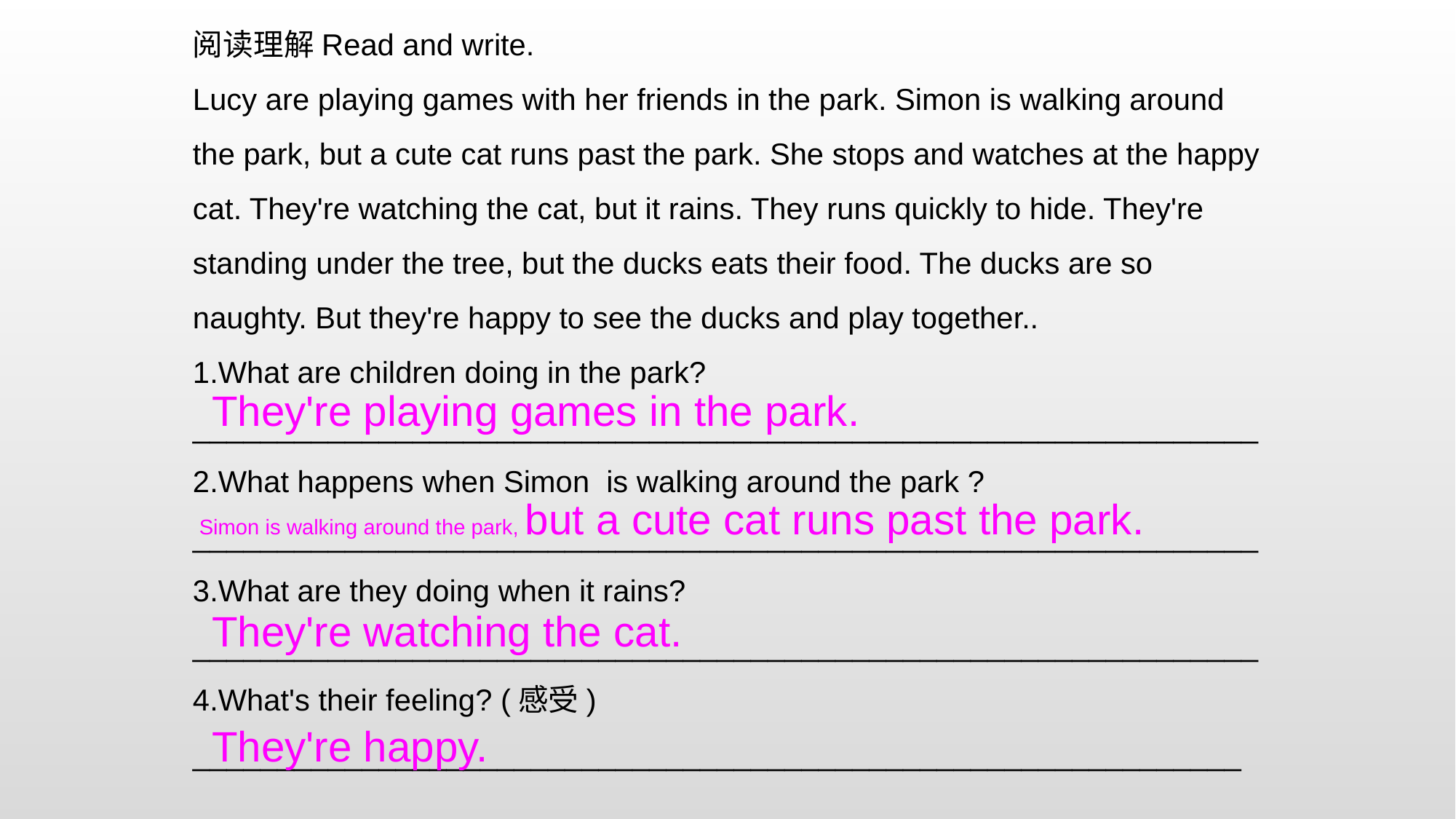

阅读理解Read and write.
Lucy are playing games with her friends in the park. Simon is walking around the park, but a cute cat runs past the park. She stops and watches at the happy cat. They're watching the cat, but it rains. They runs quickly to hide. They're standing under the tree, but the ducks eats their food. The ducks are so naughty. But they're happy to see the ducks and play together..
1.What are children doing in the park?
_______________________________________________________________
2.What happens when Simon  is walking around the park ?
_______________________________________________________________3.What are they doing when it rains?
_______________________________________________________________4.What's their feeling? (感受)
______________________________________________________________
They're playing games in the park.
Simon is walking around the park, but a cute cat runs past the park.
They're watching the cat.
They're happy.